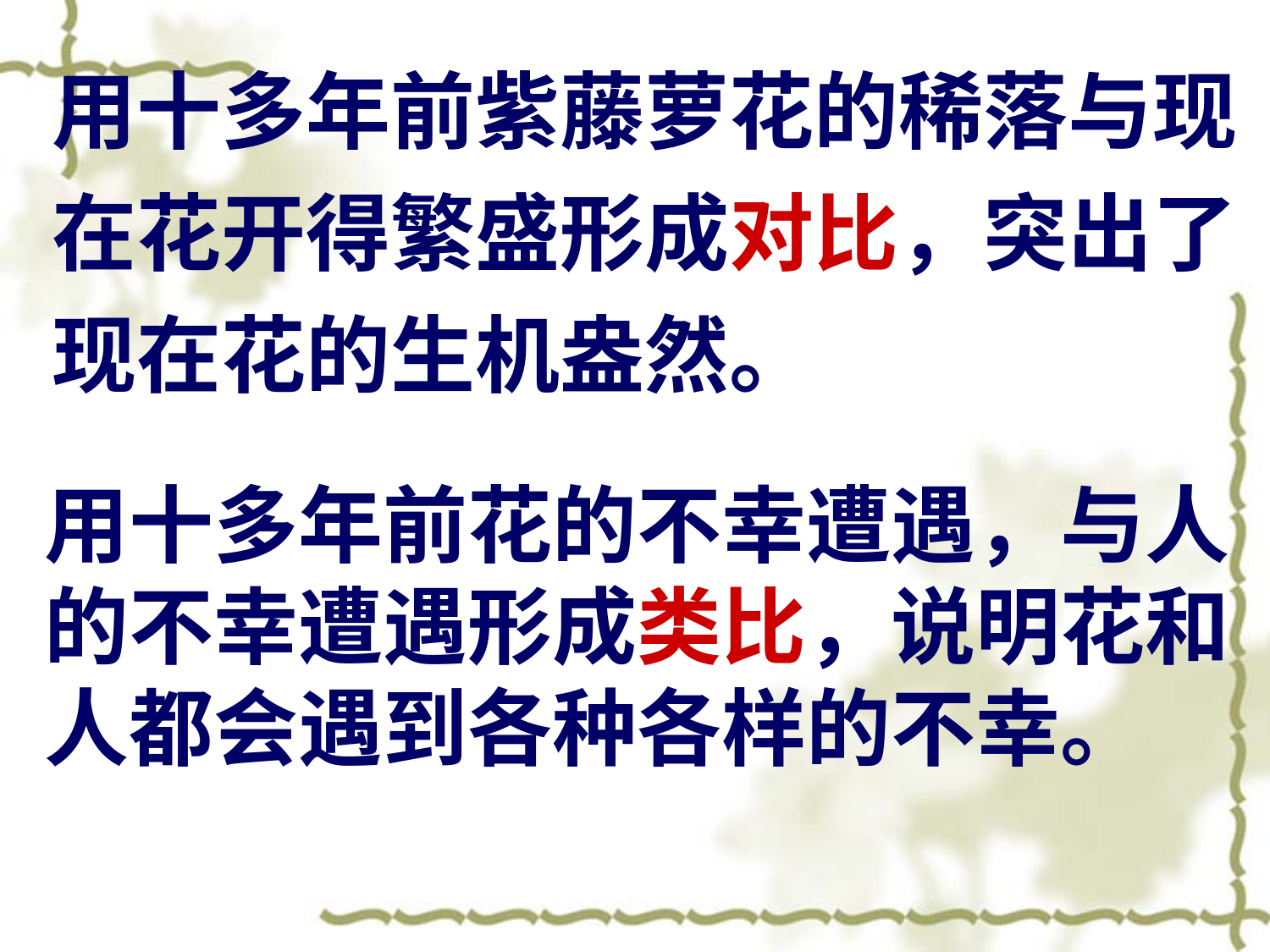

用十多年前紫藤萝花的稀落与现在花开得繁盛形成对比，突出了现在花的生机盎然。
用十多年前花的不幸遭遇，与人的不幸遭遇形成类比，说明花和人都会遇到各种各样的不幸。